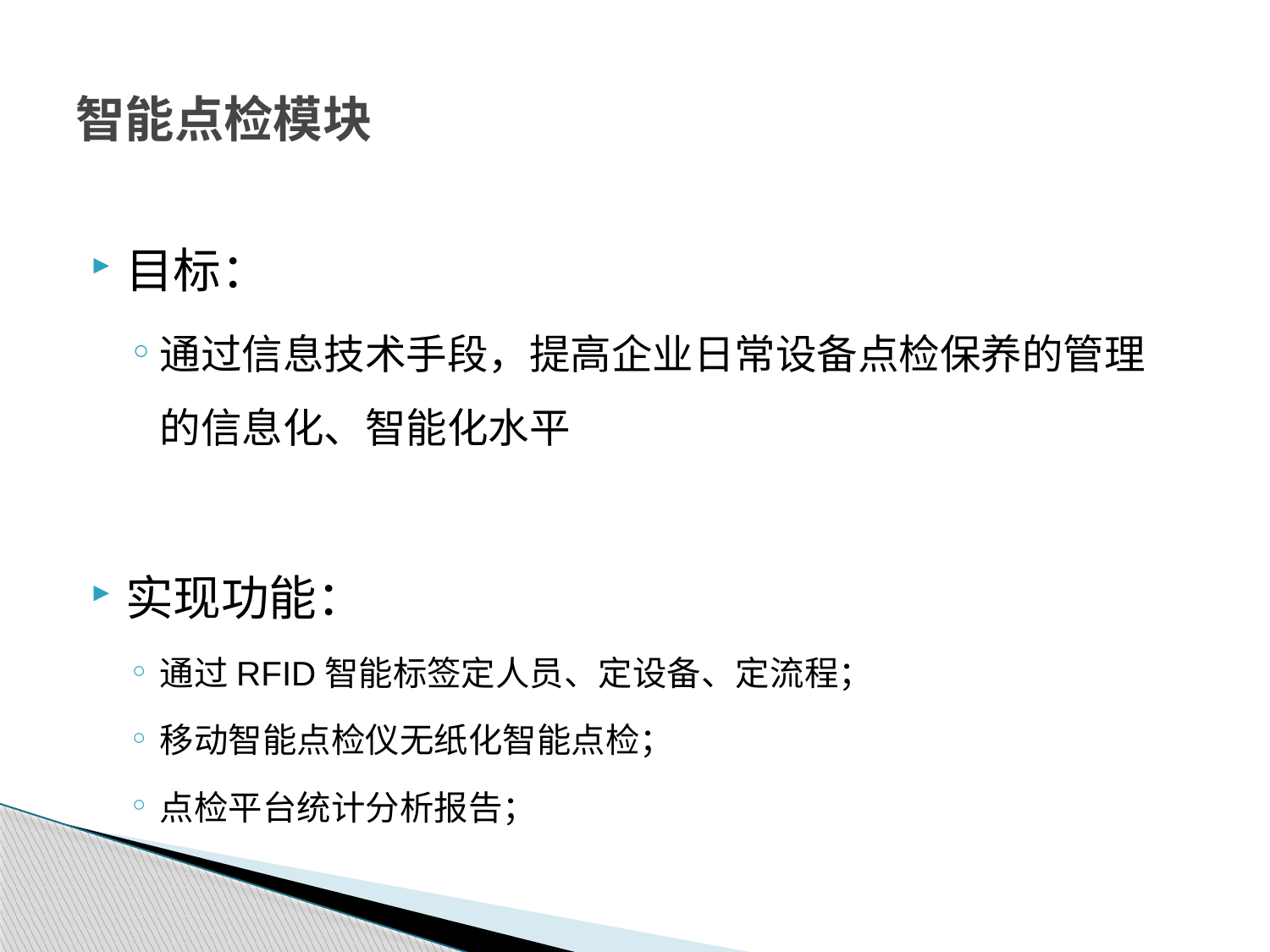

# 智能点检模块
目标：
通过信息技术手段，提高企业日常设备点检保养的管理的信息化、智能化水平

实现功能：
通过RFID智能标签定人员、定设备、定流程；
移动智能点检仪无纸化智能点检；
点检平台统计分析报告；